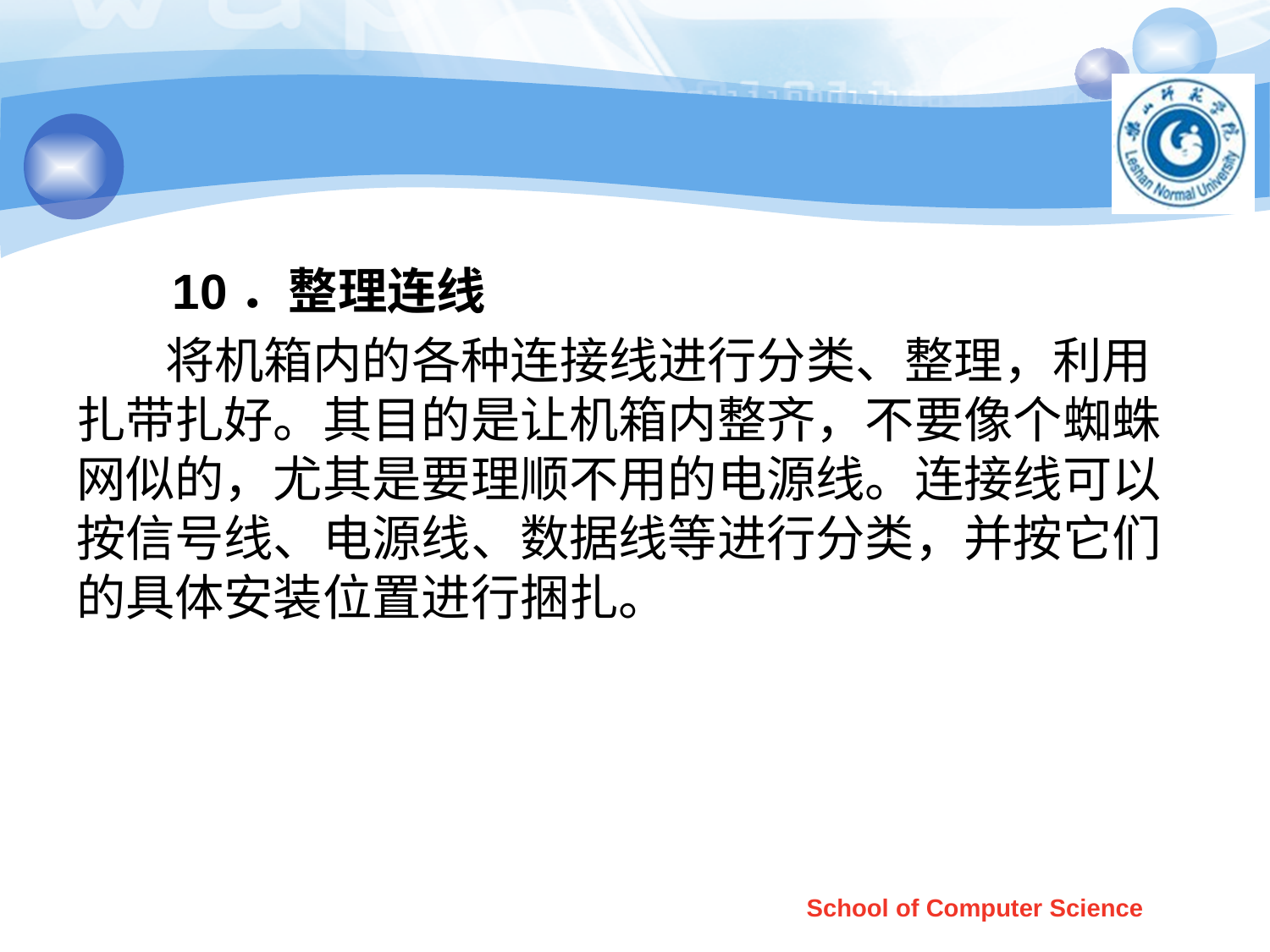

#
       10．整理连线
       将机箱内的各种连接线进行分类、整理，利用扎带扎好。其目的是让机箱内整齐，不要像个蜘蛛网似的，尤其是要理顺不用的电源线。连接线可以按信号线、电源线、数据线等进行分类，并按它们的具体安装位置进行捆扎。

School of Computer Science